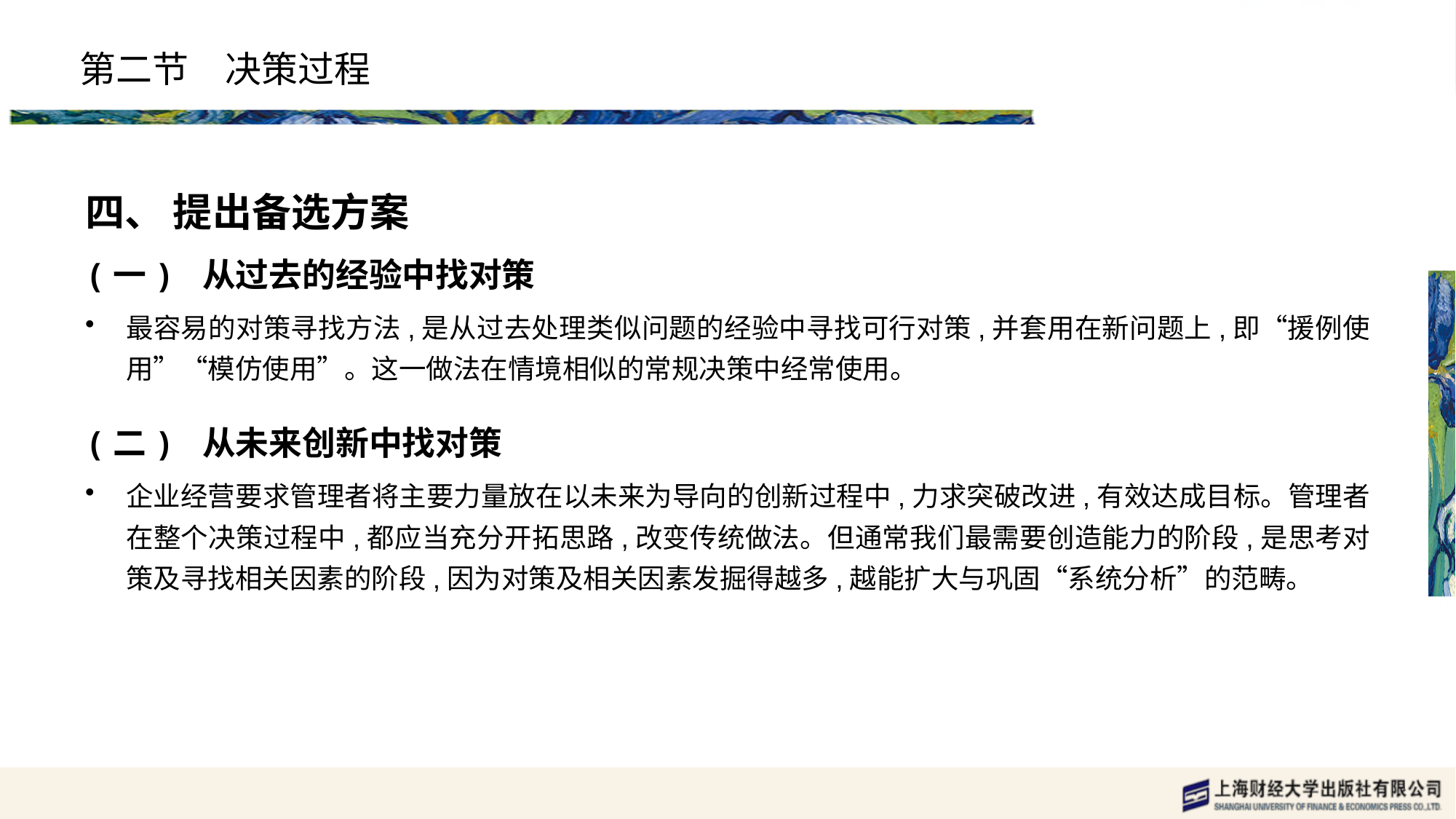

# 第二节　决策过程
四、 提出备选方案
(一) 从过去的经验中找对策
最容易的对策寻找方法,是从过去处理类似问题的经验中寻找可行对策,并套用在新问题上,即“援例使用”“模仿使用”。这一做法在情境相似的常规决策中经常使用。
(二) 从未来创新中找对策
企业经营要求管理者将主要力量放在以未来为导向的创新过程中,力求突破改进,有效达成目标。管理者在整个决策过程中,都应当充分开拓思路,改变传统做法。但通常我们最需要创造能力的阶段,是思考对策及寻找相关因素的阶段,因为对策及相关因素发掘得越多,越能扩大与巩固“系统分析”的范畴。